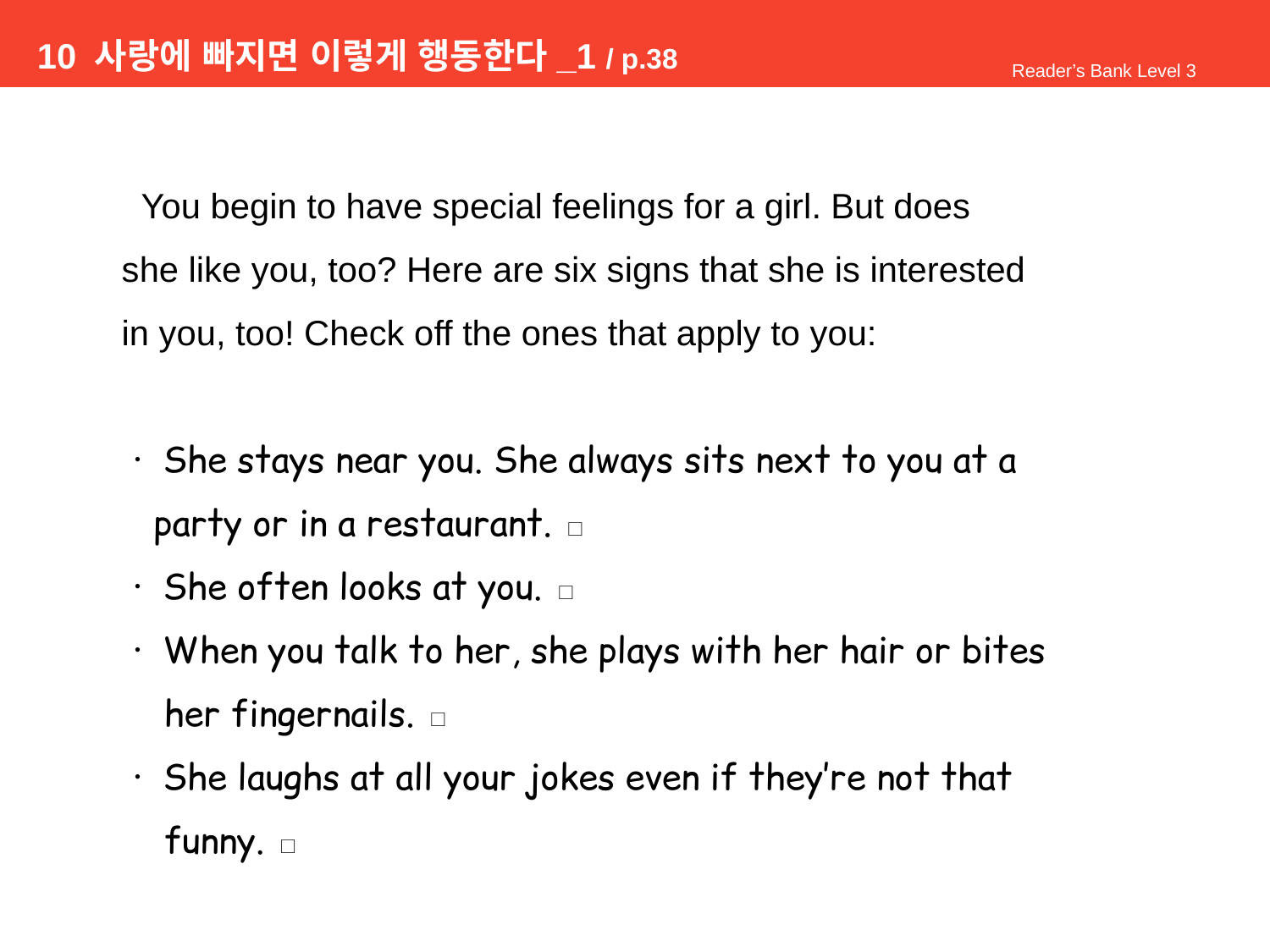

# 10 사랑에 빠지면 이렇게 행동한다_1 / p.38
Reader’s Bank Level 3

  You begin to have special feelings for a girl. But does
she like you, too? Here are six signs that she is interested
in you, too! Check off the ones that apply to you:

ㆍShe stays near you. She always sits next to you at a
   party or in a restaurant. □
ㆍShe often looks at you. □
ㆍWhen you talk to her, she plays with her hair or bites
    her fingernails. □
ㆍShe laughs at all your jokes even if they’re not that
    funny. □